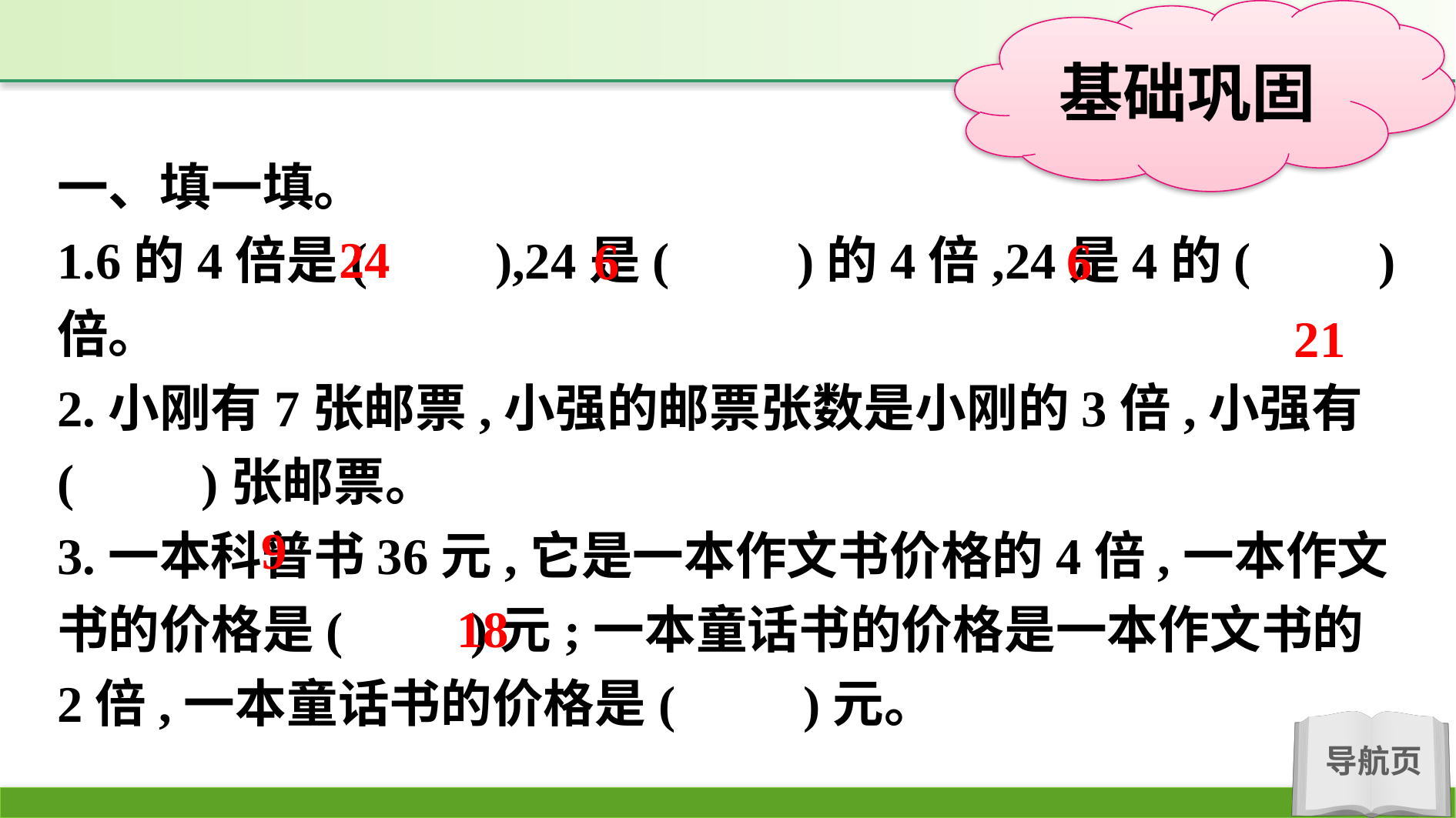

一、填一填。
1.6的4倍是(　　),24是(　　)的4倍,24是4的(　　)倍。
2.小刚有7张邮票,小强的邮票张数是小刚的3倍,小强有(　　)张邮票。
3.一本科普书36元,它是一本作文书价格的4倍,一本作文书的价格是(　　)元;一本童话书的价格是一本作文书的2倍,一本童话书的价格是(　　)元。
24
6
6
21
9
18